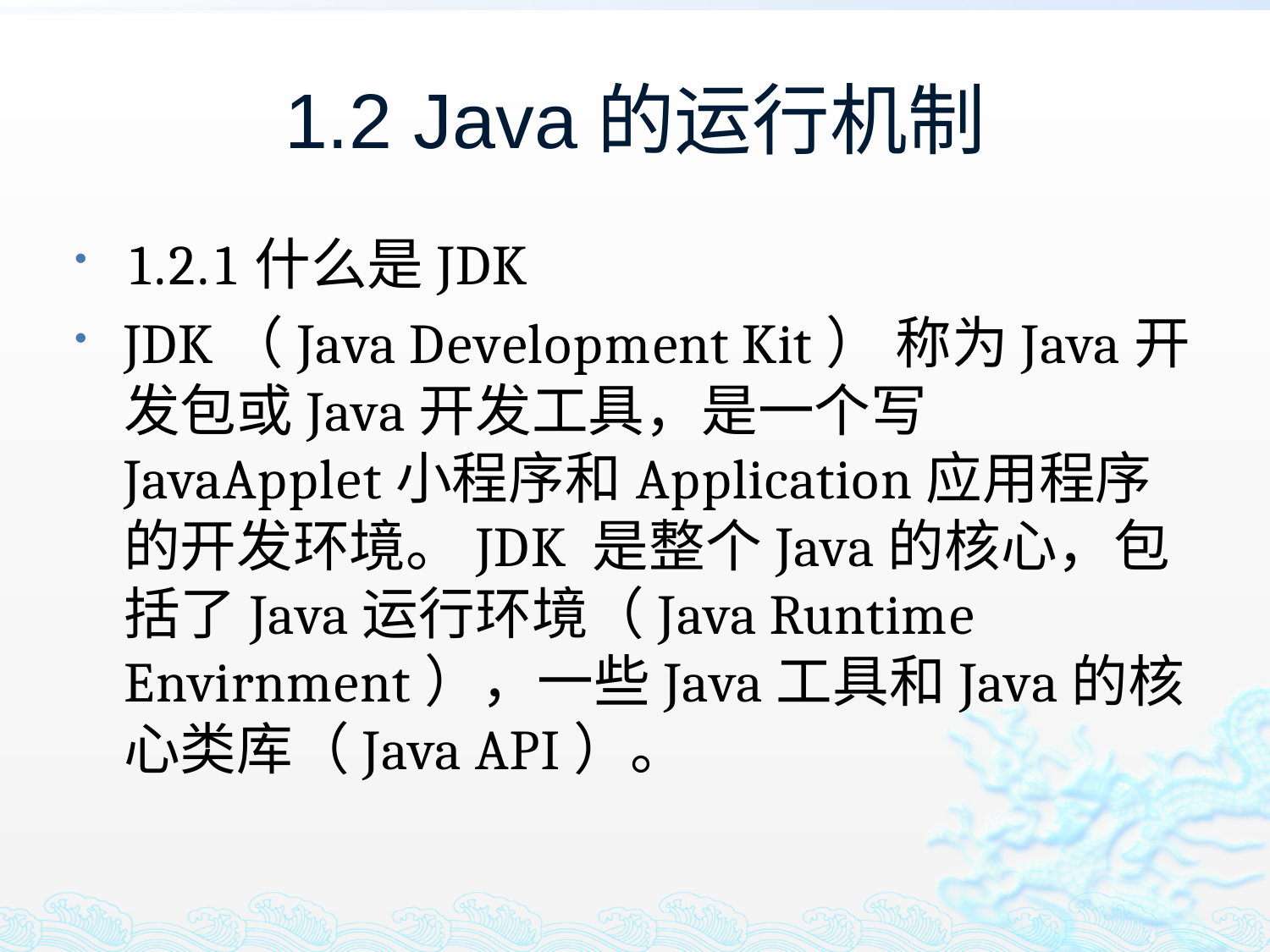

# 1.2 Java的运行机制
1.2.1什么是JDK
JDK（Java Development Kit） 称为Java开发包或Java开发工具，是一个写JavaApplet小程序和Application应用程序的开发环境。JDK 是整个Java的核心，包括了Java运行环境（Java Runtime Envirnment），一些Java工具和Java的核心类库（Java API）。